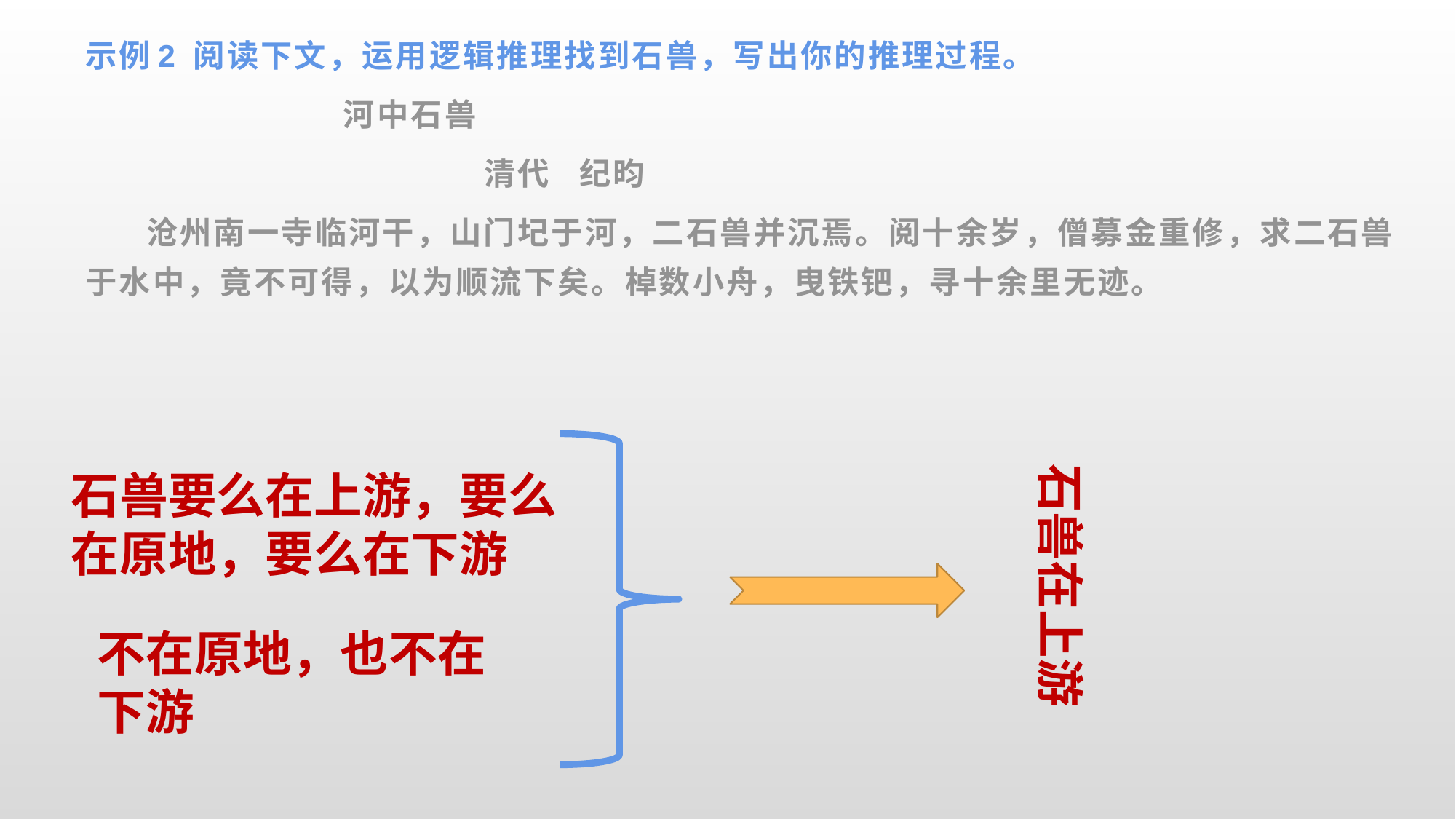

示例2 阅读下文，运用逻辑推理找到石兽，写出你的推理过程。
                           河中石兽
                                          清代   纪昀
      沧州南一寺临河干，山门圮于河，二石兽并沉焉。阅十余岁，僧募金重修，求二石兽于水中，竟不可得，以为顺流下矣。棹数小舟，曳铁钯，寻十余里无迹。

石兽在上游
石兽要么在上游，要么在原地，要么在下游

不在原地，也不在下游